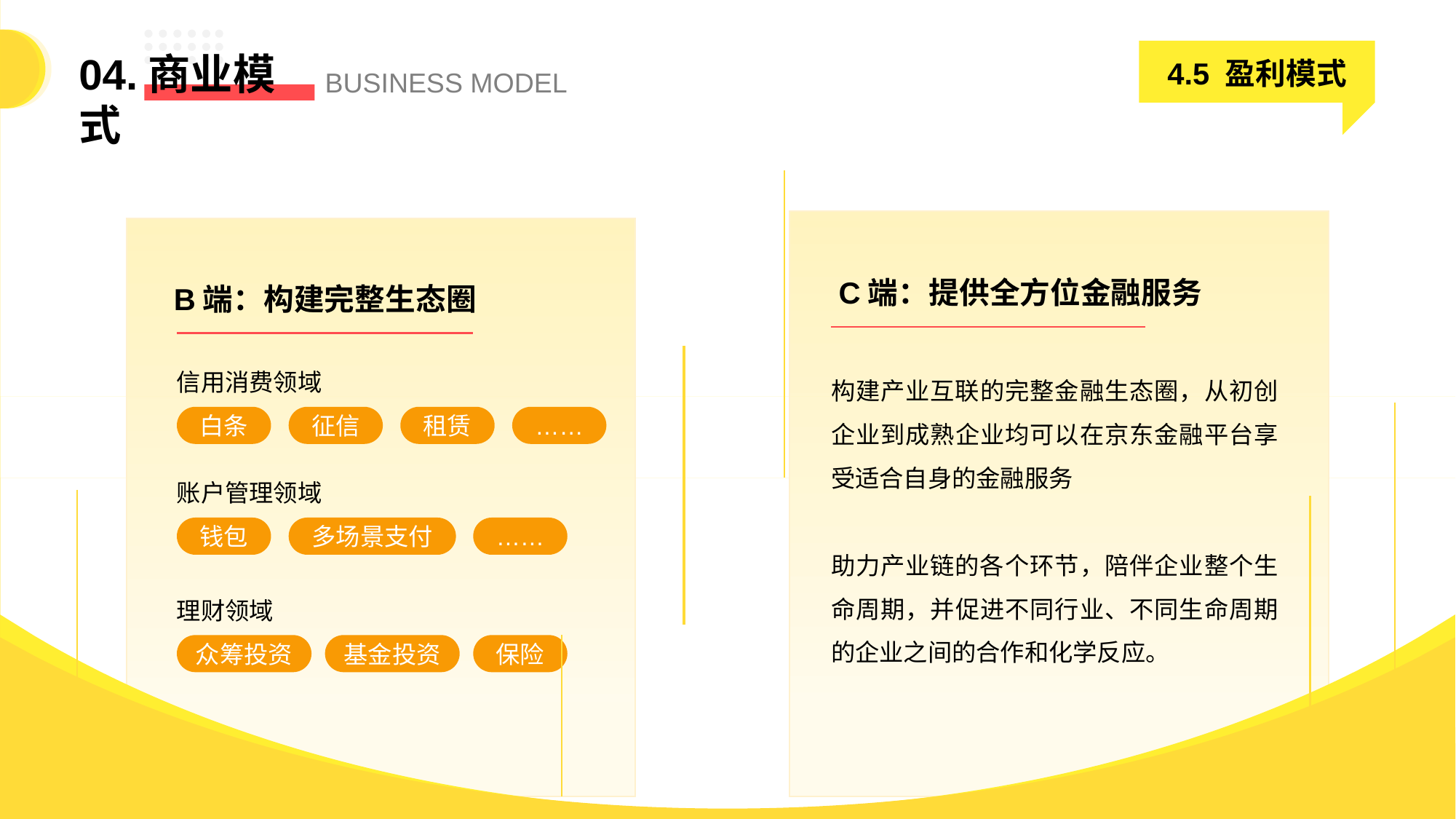

4.5 盈利模式

04.商业模式
BUSINESS MODEL

C端：提供全方位金融服务
构建产业互联的完整金融生态圈，从初创企业到成熟企业均可以在京东金融平台享受适合自身的金融服务

助力产业链的各个环节，陪伴企业整个生命周期，并促进不同行业、不同生命周期的企业之间的合作和化学反应。

B端：构建完整生态圈
信用消费领域
白条
征信
租赁
……
账户管理领域
钱包
多场景支付
……
理财领域
众筹投资
基金投资
保险